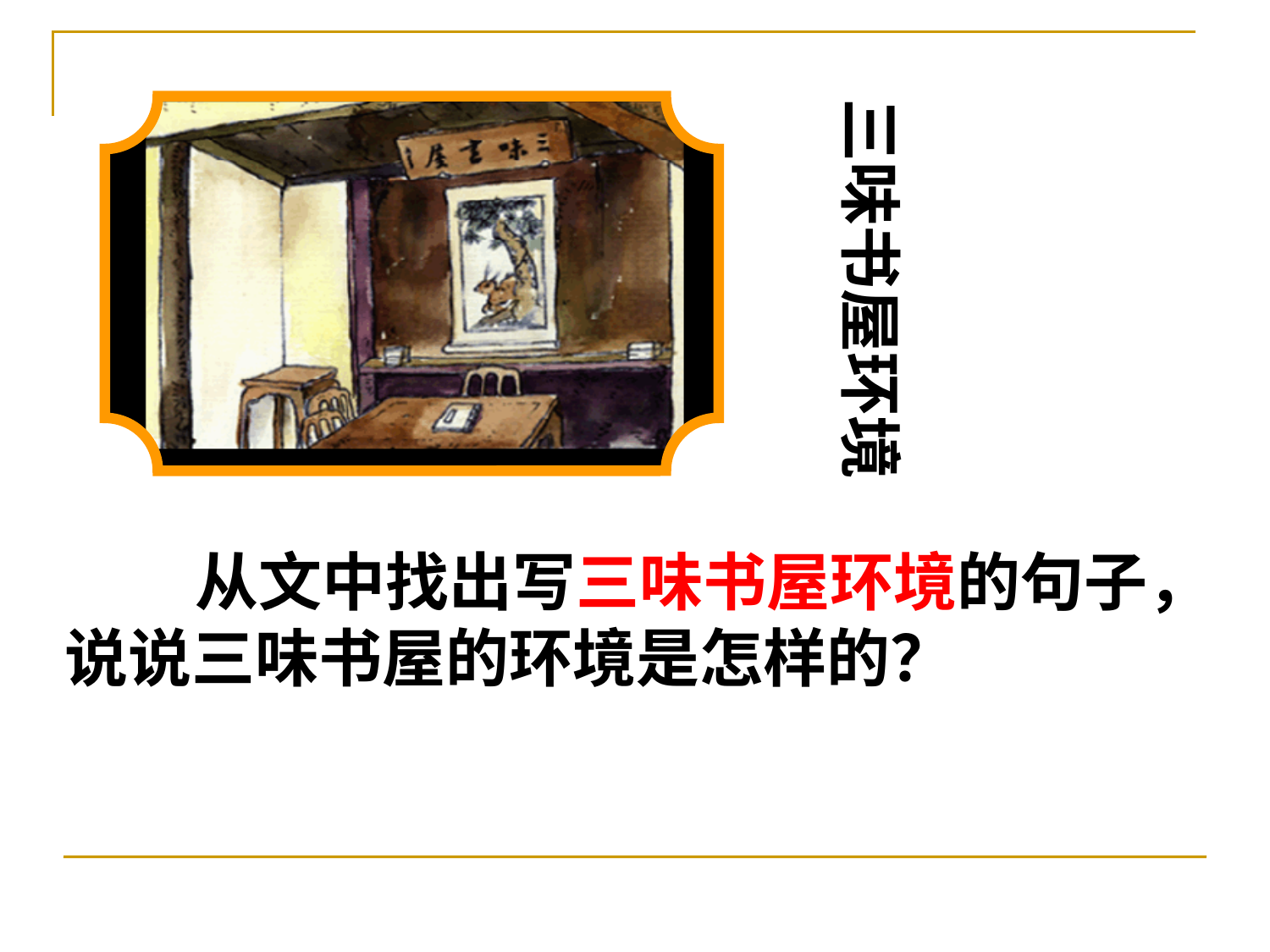

三味书屋环境

        从文中找出写三味书屋环境的句子，说说三味书屋的环境是怎样的？